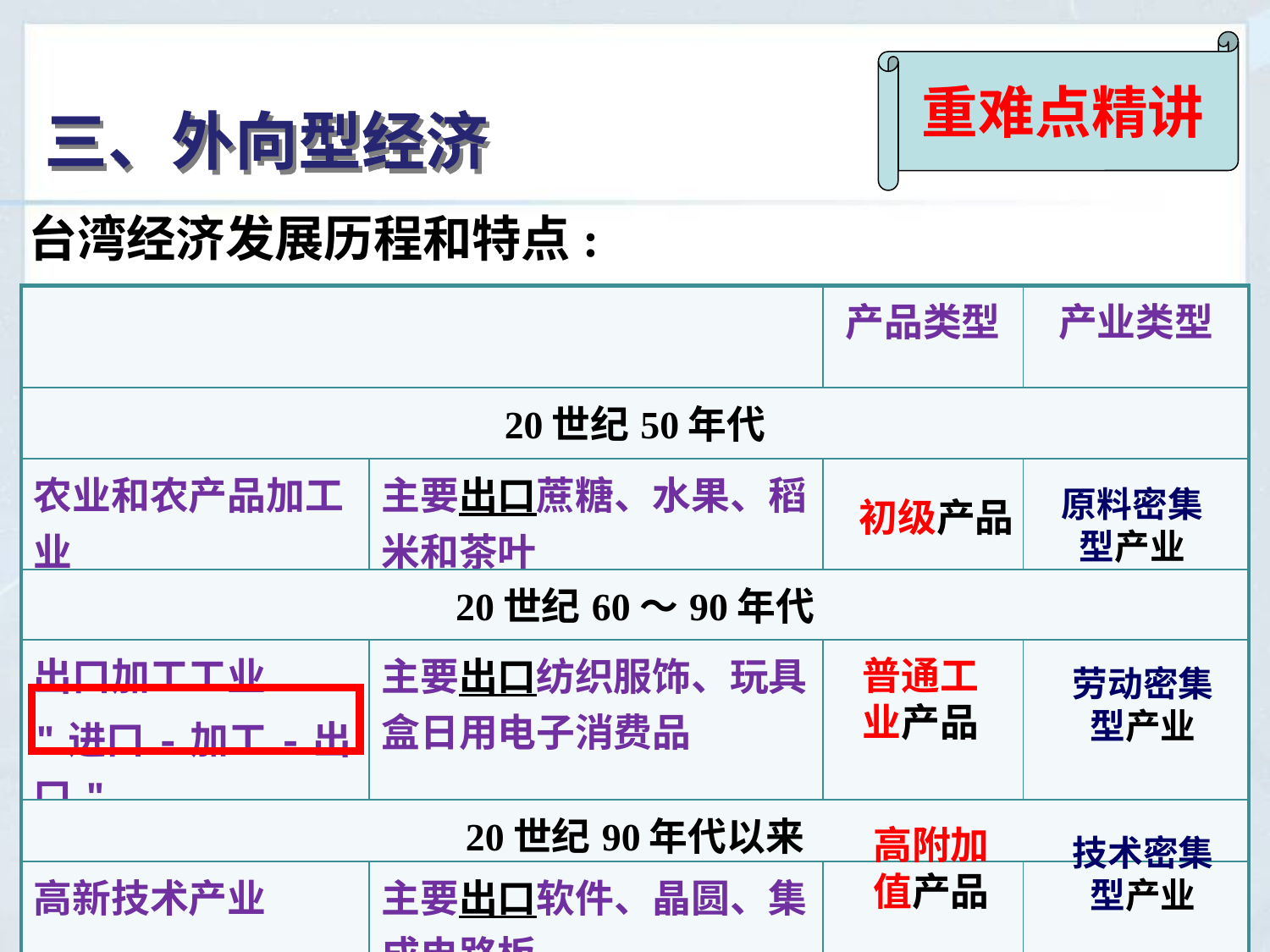

重难点精讲
三、外向型经济
台湾经济发展历程和特点:
|  |  | 产品类型 | 产业类型 |
| --- | --- | --- | --- |
| 20世纪50年代 |  |  |  |
| 农业和农产品加工业 | 主要出口蔗糖、水果、稻米和茶叶 |  |  |
| 20世纪60～90年代 |  |  |  |
| 出口加工工业 "进口-加工-出口" | 主要出口纺织服饰、玩具盒日用电子消费品 |  |  |
| 20世纪90年代以来 |  |  |  |
| 高新技术产业 | 主要出口软件、晶圆、集成电路板 |  |  |
原料密集型产业
初级产品
普通工业产品
劳动密集型产业

高附加值产品
技术密集型产业